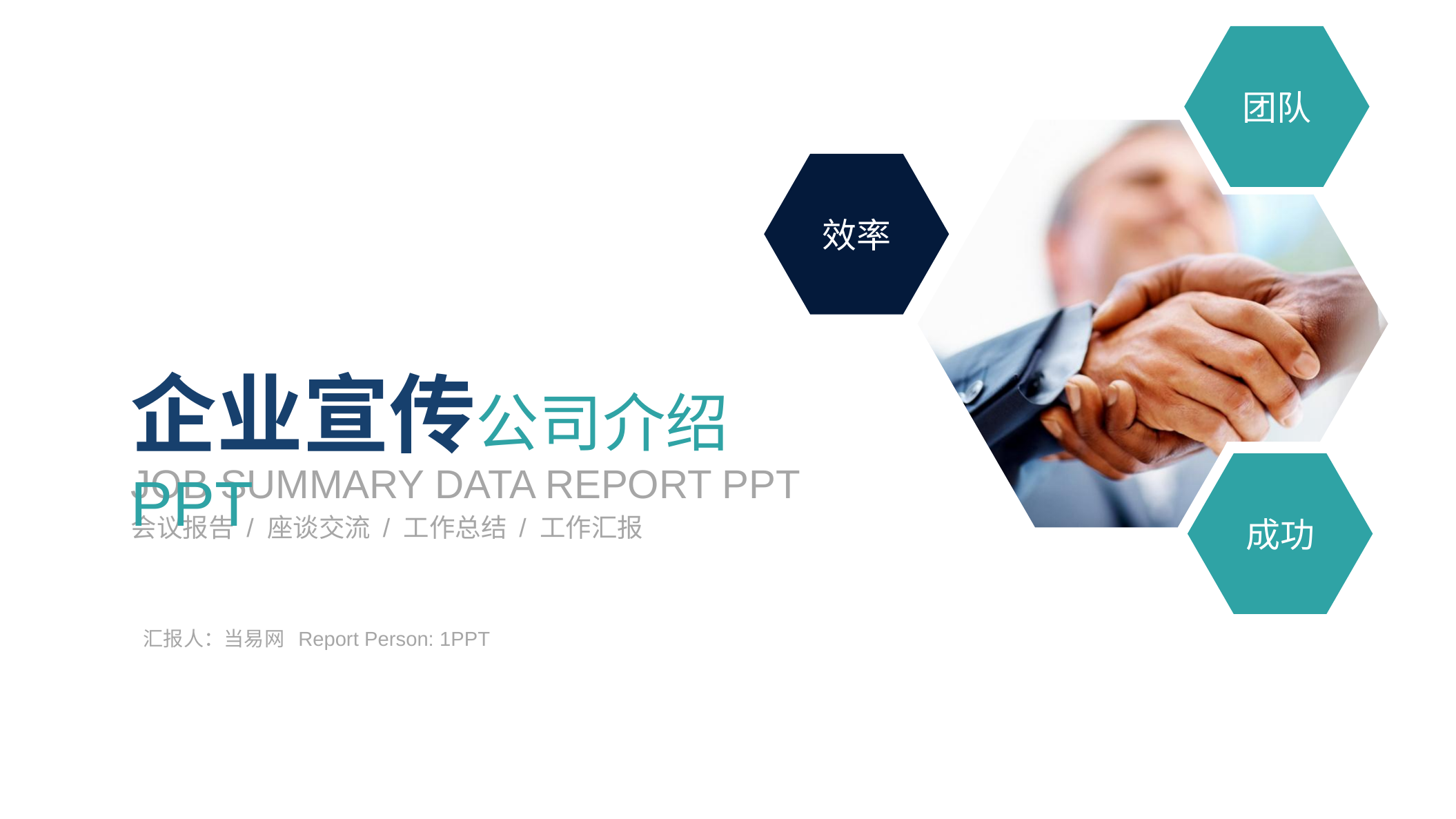

团队

效率
企业宣传公司介绍PPT
成功
JOB SUMMARY DATA REPORT PPT
会议报告 / 座谈交流 / 工作总结 / 工作汇报
汇报人：当易网  Report Person: 1PPT